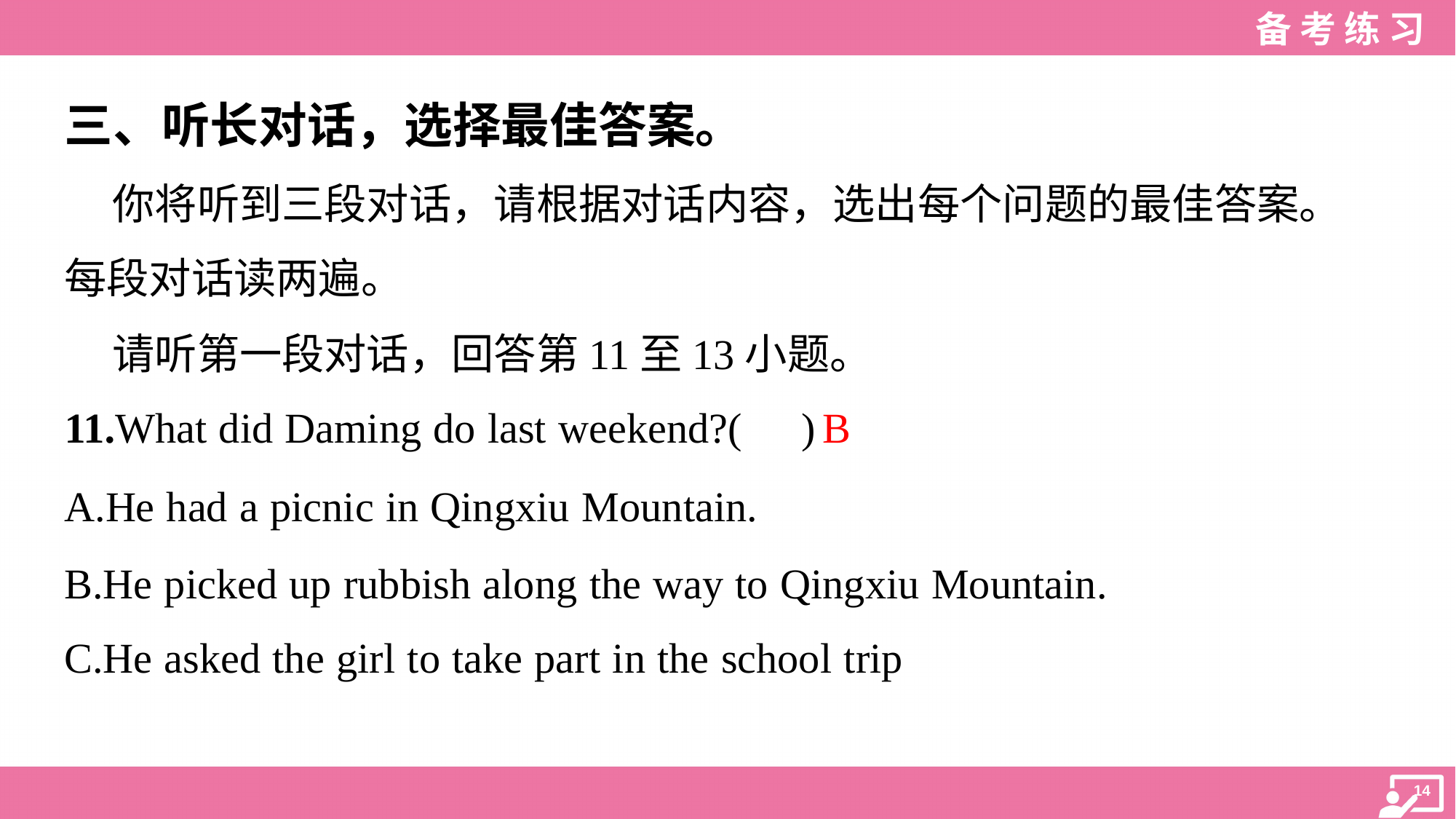

三、听长对话，选择最佳答案。
    你将听到三段对话，请根据对话内容，选出每个问题的最佳答案。
每段对话读两遍。
    请听第一段对话，回答第11至13小题。
B
11.What did Daming do last weekend?(     )
A.He had a picnic in Qingxiu Mountain.
B.He picked up rubbish along the way to Qingxiu Mountain.
C.He asked the girl to take part in the school trip